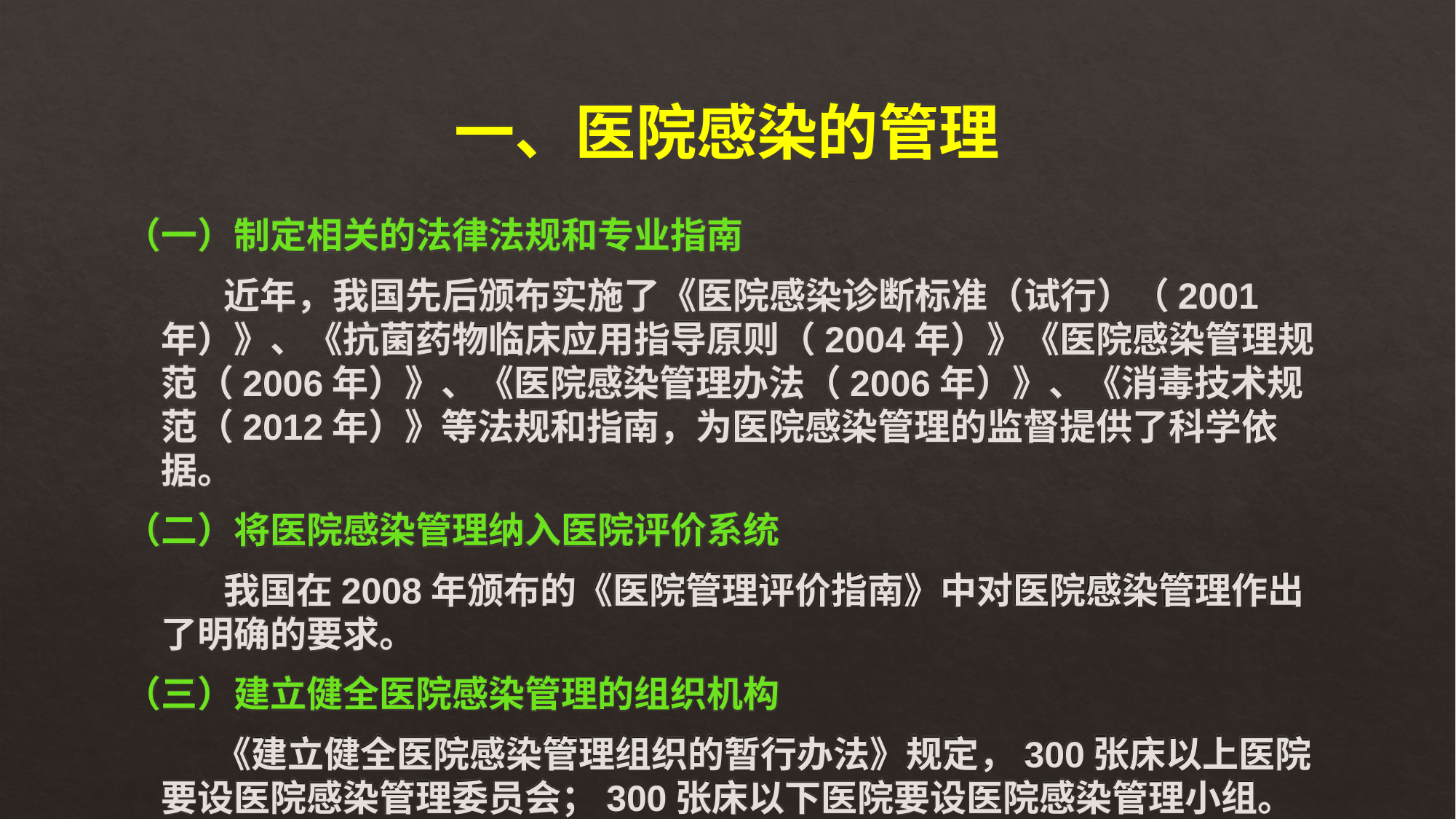

# 一、医院感染的管理
（一）制定相关的法律法规和专业指南
           近年，我国先后颁布实施了《医院感染诊断标准（试行）（2001年）》、《抗菌药物临床应用指导原则（2004年）》《医院感染管理规范（2006年）》、《医院感染管理办法（2006年）》、《消毒技术规范（2012年）》等法规和指南，为医院感染管理的监督提供了科学依据。
（二）将医院感染管理纳入医院评价系统
           我国在2008年颁布的《医院管理评价指南》中对医院感染管理作出了明确的要求。
（三）建立健全医院感染管理的组织机构
          《建立健全医院感染管理组织的暂行办法》规定，300张床以上医院要设医院感染管理委员会；300张床以下医院要设医院感染管理小组。